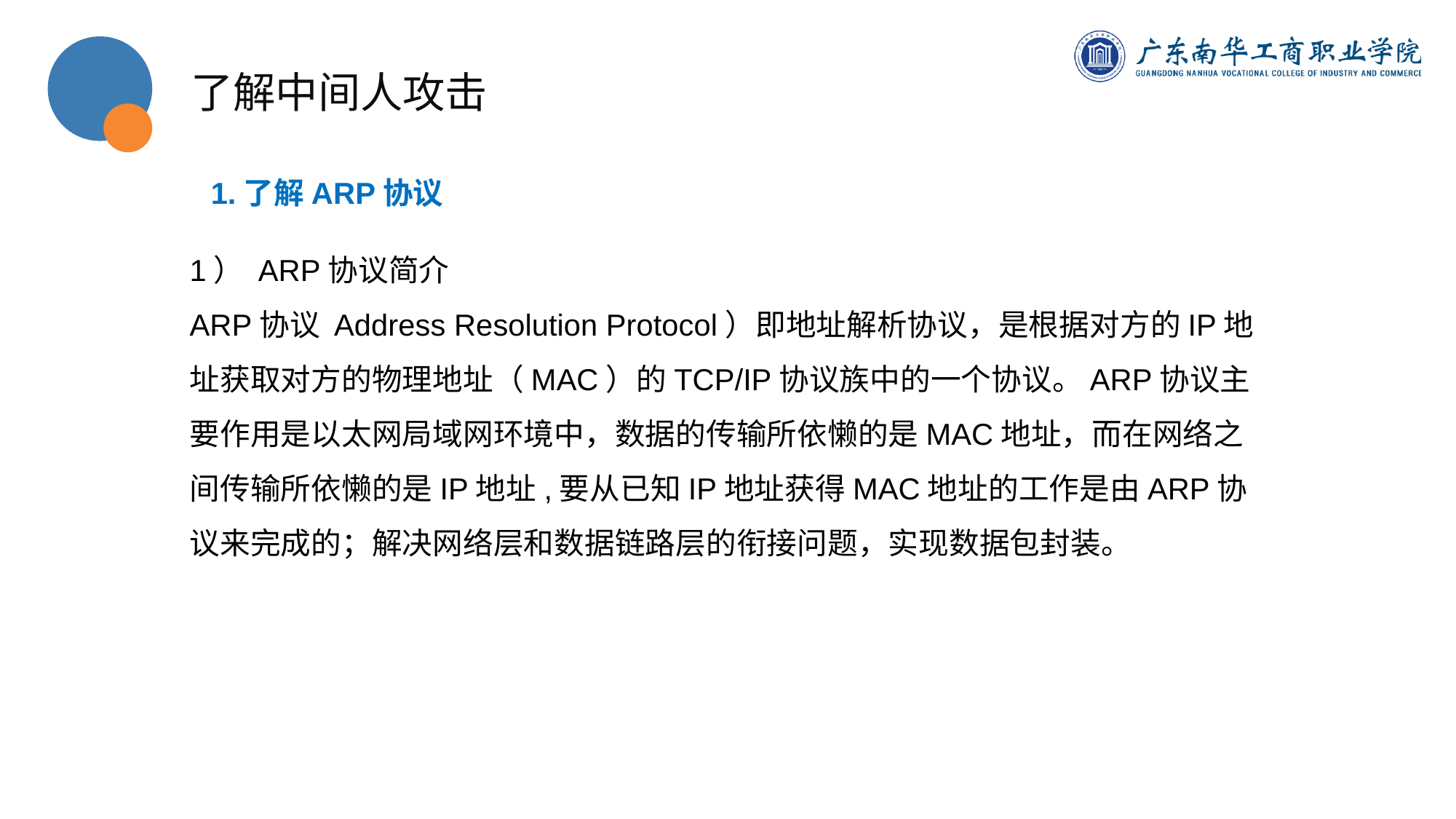

了解中间人攻击

1.了解ARP协议
1） ARP协议简介
ARP协议 Address Resolution Protocol）即地址解析协议，是根据对方的IP地址获取对方的物理地址（MAC）的TCP/IP协议族中的一个协议。ARP协议主要作用是以太网局域网环境中，数据的传输所依懒的是MAC地址，而在网络之间传输所依懒的是IP地址,要从已知IP地址获得MAC地址的工作是由ARP协议来完成的；解决网络层和数据链路层的衔接问题，实现数据包封装。